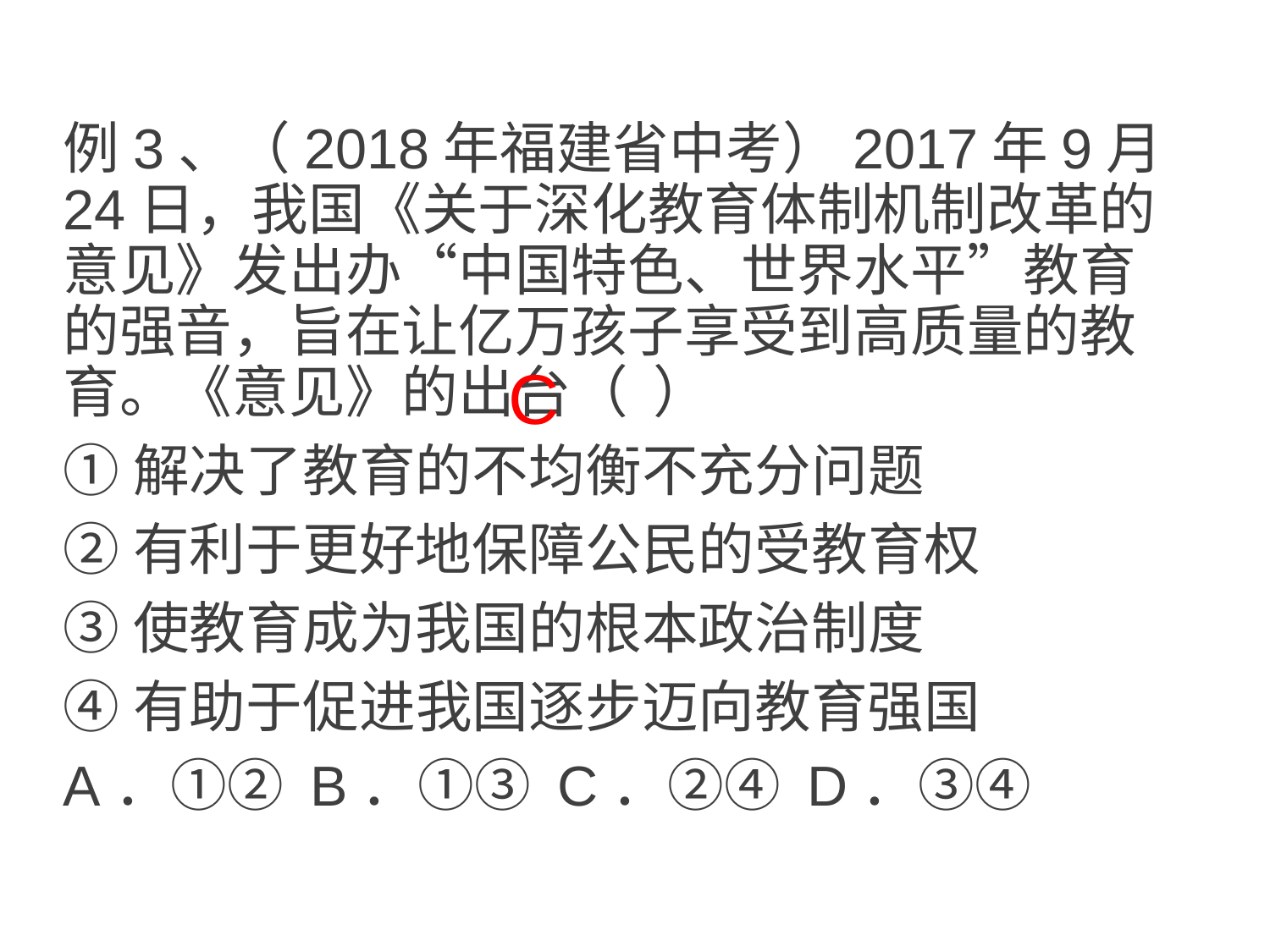

例3、（2018年福建省中考）2017年9月24日，我国《关于深化教育体制机制改革的意见》发出办“中国特色、世界水平”教育的强音，旨在让亿万孩子享受到高质量的教育。《意见》的出台（  ）
①解决了教育的不均衡不充分问题
②有利于更好地保障公民的受教育权
③使教育成为我国的根本政治制度
④有助于促进我国逐步迈向教育强国
A．①② B．①③ C．②④ D．③④
C